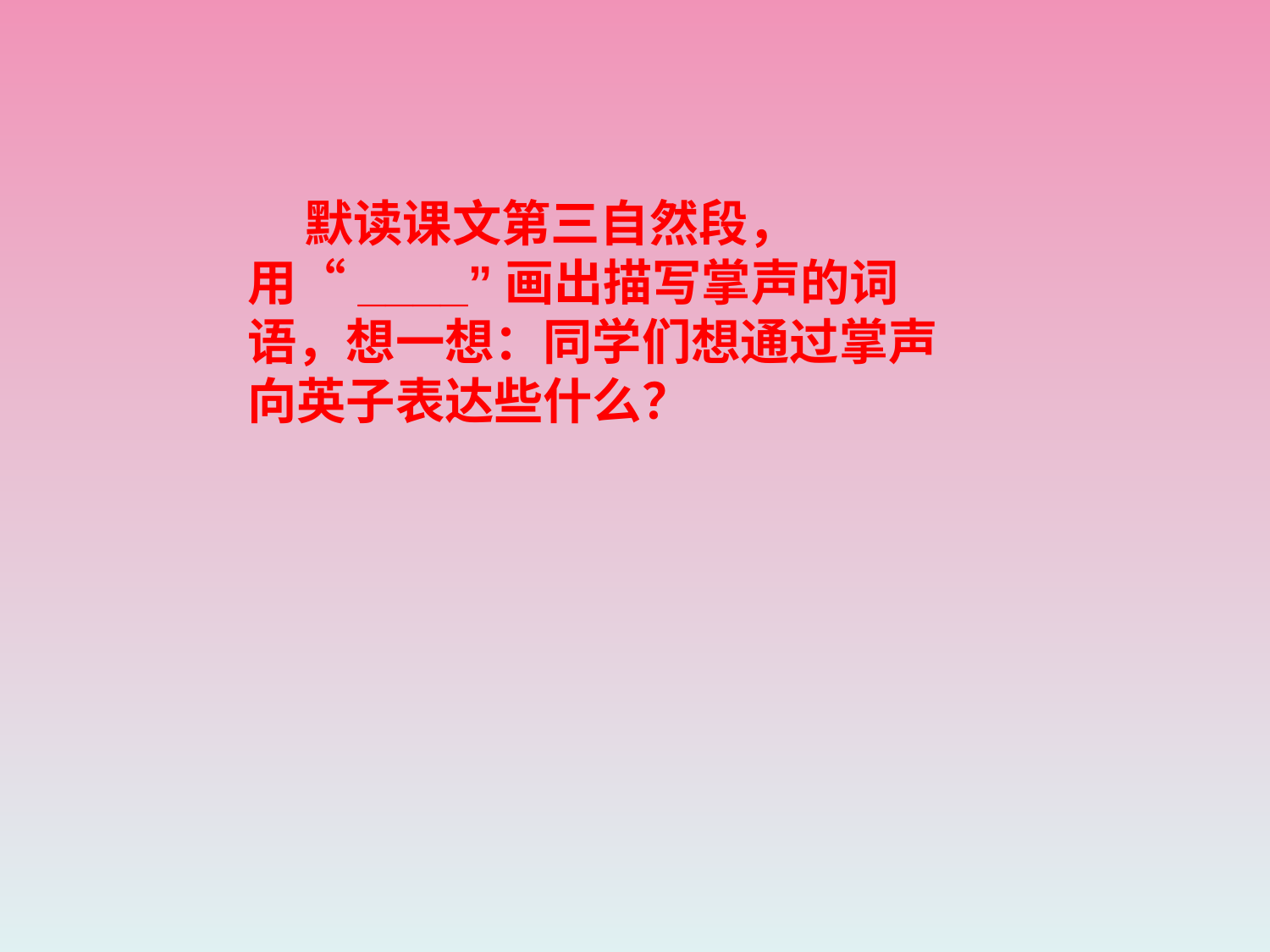

默读课文第三自然段，用“____”画出描写掌声的词语，想一想：同学们想通过掌声向英子表达些什么？